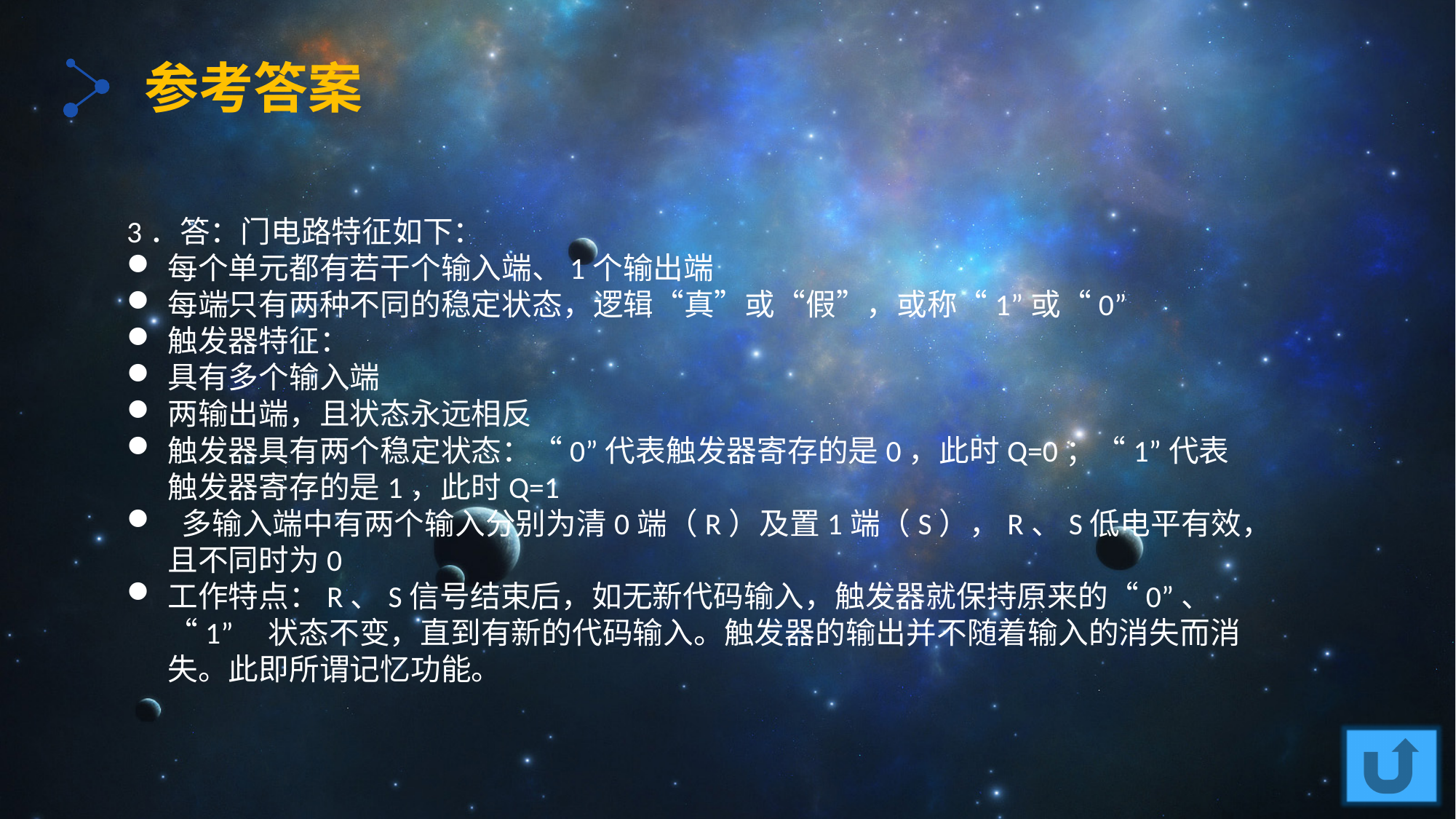

参考答案

3．答：门电路特征如下：
每个单元都有若干个输入端、1个输出端
每端只有两种不同的稳定状态，逻辑“真”或“假”，或称“1”或“0”
触发器特征：
具有多个输入端
两输出端，且状态永远相反
触发器具有两个稳定状态：“0”代表触发器寄存的是0，此时Q=0；“1”代表触发器寄存的是1，此时Q=1
 多输入端中有两个输入分别为清0端（R）及置1端（S），R、S低电平有效，且不同时为0
工作特点：R、S信号结束后，如无新代码输入，触发器就保持原来的“0”、“1”    状态不变，直到有新的代码输入。触发器的输出并不随着输入的消失而消失。此即所谓记忆功能。